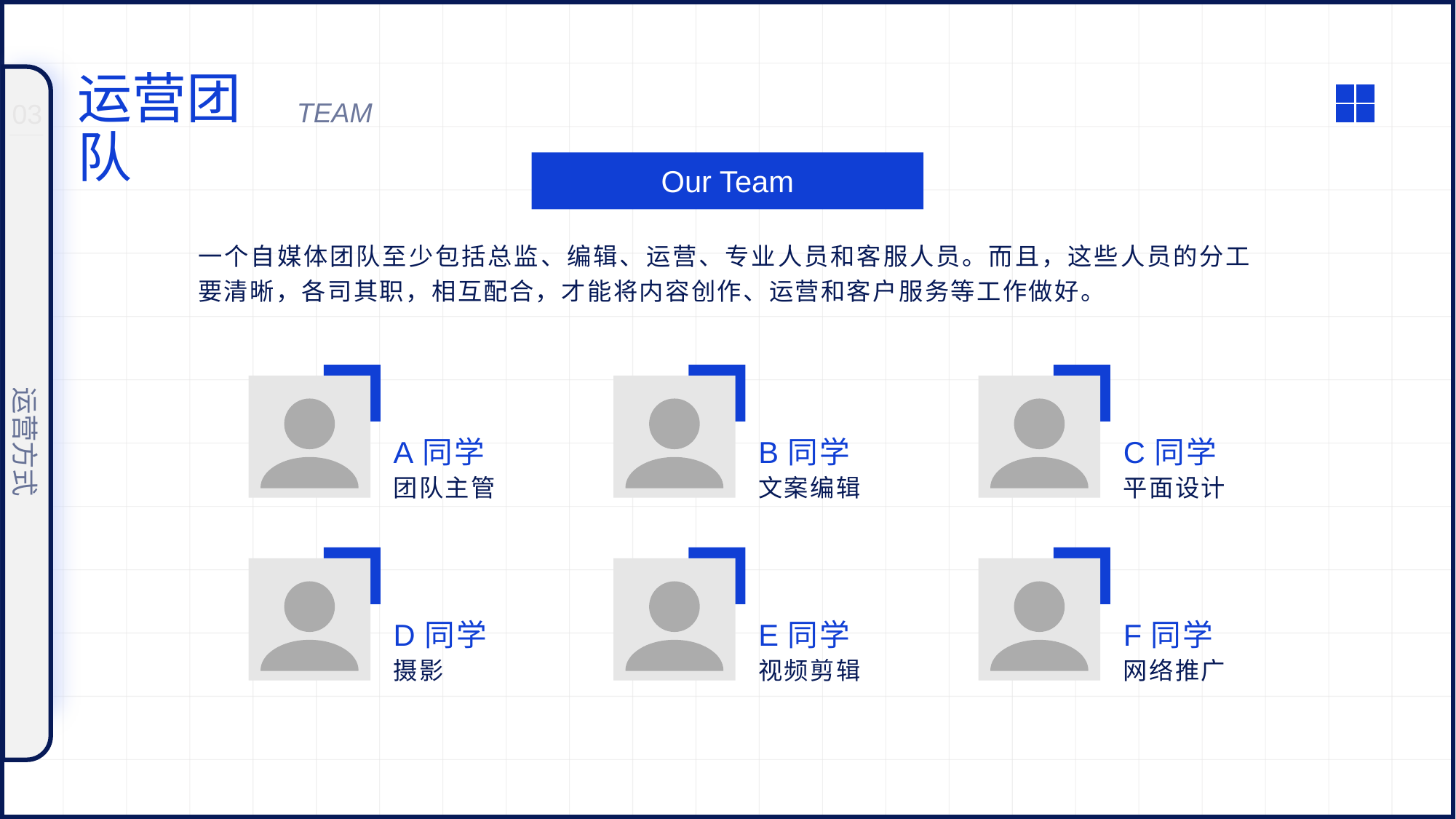

运营团队
TEAM
03
Our Team
一个自媒体团队至少包括总监、编辑、运营、专业人员和客服人员。而且，这些人员的分工要清晰，各司其职，相互配合，才能将内容创作、运营和客户服务等工作做好。

A同学
团队主管

B同学
文案编辑

C同学
平面设计
运营方式

D同学
摄影

E同学
视频剪辑

F同学
网络推广